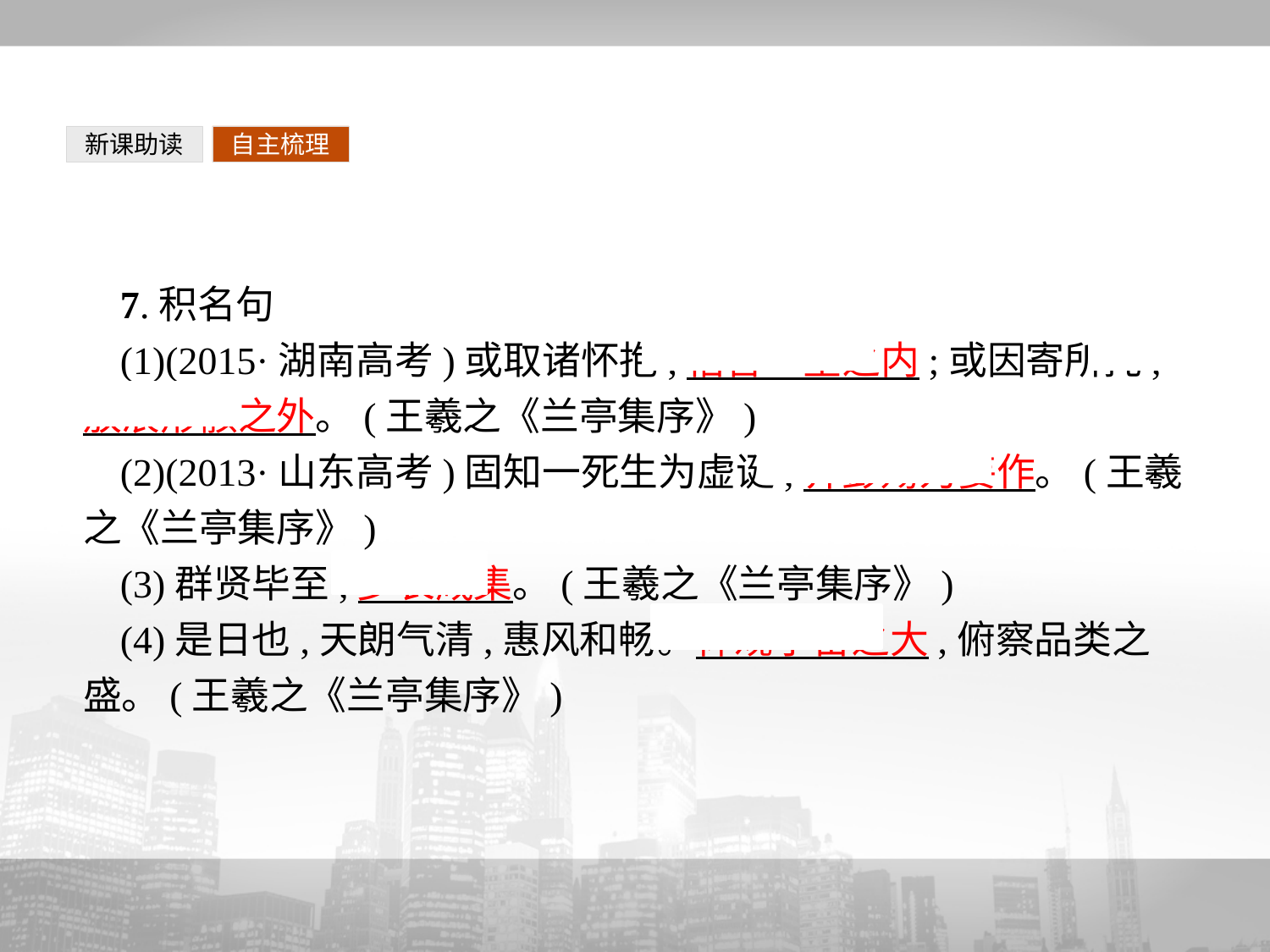

新课助读
自主梳理
7.积名句
(1)(2015·湖南高考)或取诸怀抱,悟言一室之内;或因寄所托,放浪形骸之外。(王羲之《兰亭集序》)
(2)(2013·山东高考)固知一死生为虚诞,齐彭殇为妄作。(王羲之《兰亭集序》)
(3)群贤毕至,少长咸集。(王羲之《兰亭集序》)
(4)是日也,天朗气清,惠风和畅。仰观宇宙之大,俯察品类之盛。(王羲之《兰亭集序》)